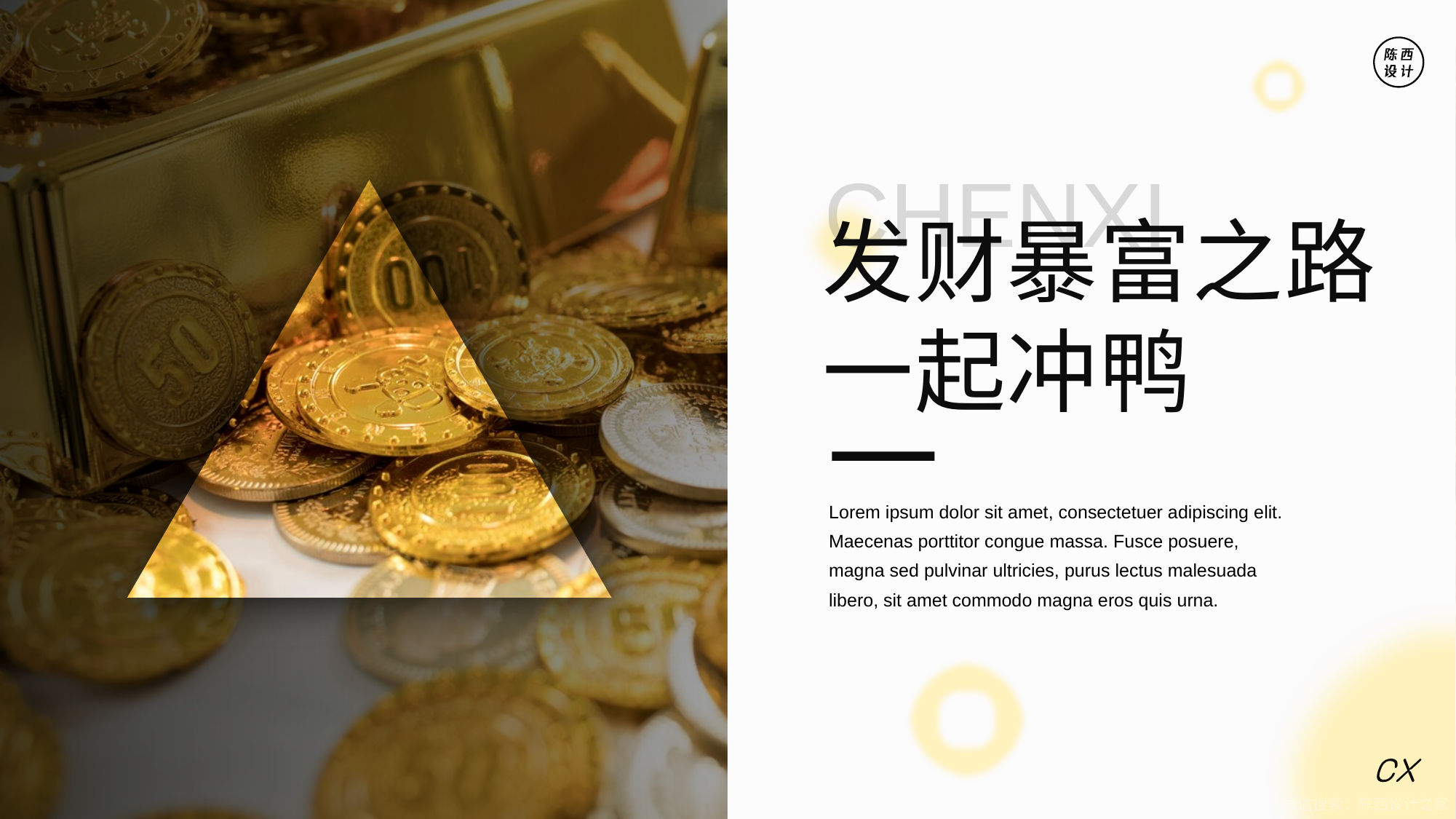

CHENXI

发财暴富之路
一起冲鸭

Lorem ipsum dolor sit amet, consectetuer adipiscing elit. Maecenas porttitor congue massa. Fusce posuere, magna sed pulvinar ultricies, purus lectus malesuada libero, sit amet commodo magna eros quis urna.

@微信搜索：陈西设计之家